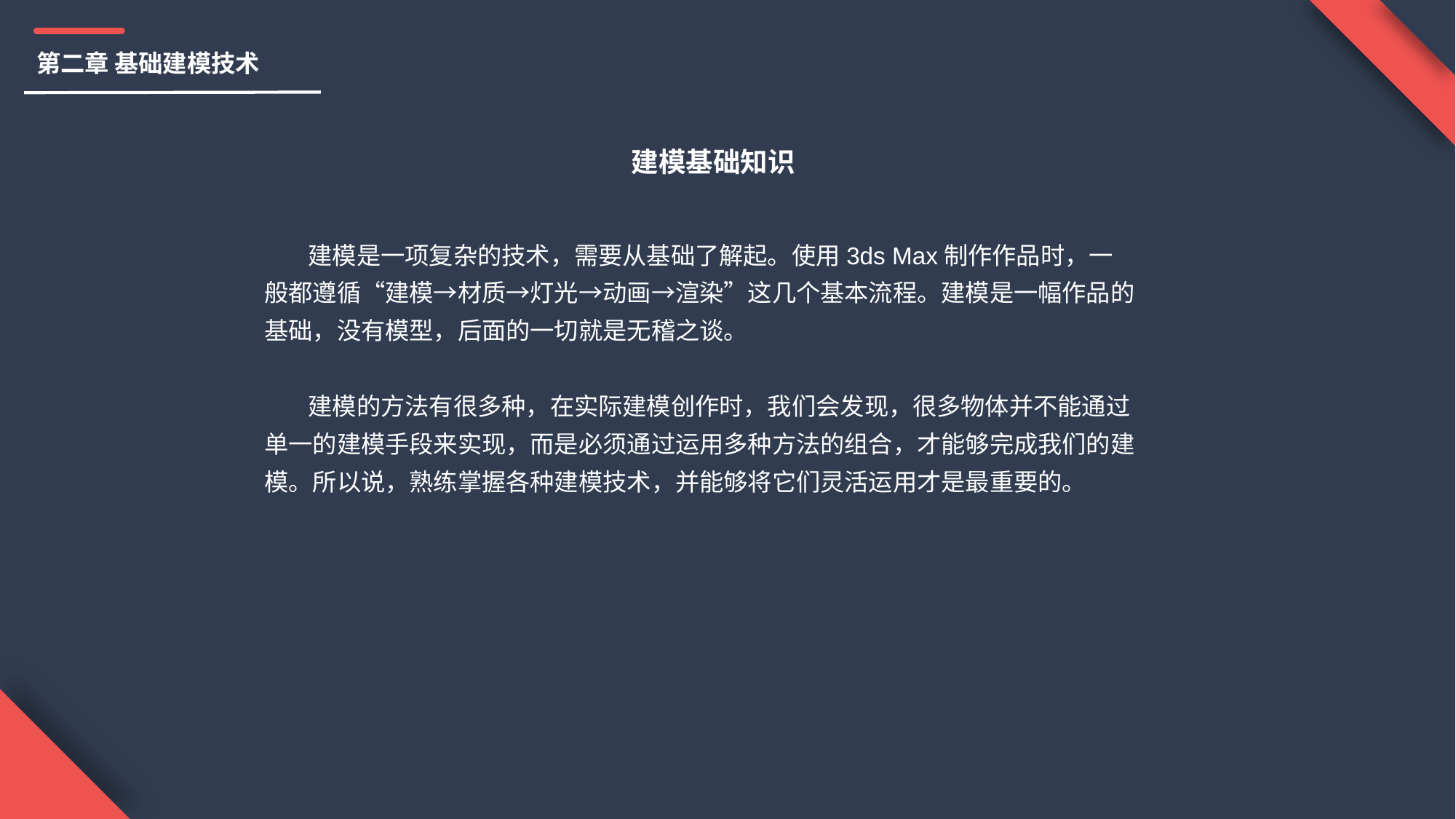

第二章 基础建模技术
建模基础知识
       建模是一项复杂的技术，需要从基础了解起。使用3ds Max制作作品时，一般都遵循“建模→材质→灯光→动画→渲染”这几个基本流程。建模是一幅作品的基础，没有模型，后面的一切就是无稽之谈。

       建模的方法有很多种，在实际建模创作时，我们会发现，很多物体并不能通过单一的建模手段来实现，而是必须通过运用多种方法的组合，才能够完成我们的建模。所以说，熟练掌握各种建模技术，并能够将它们灵活运用才是最重要的。